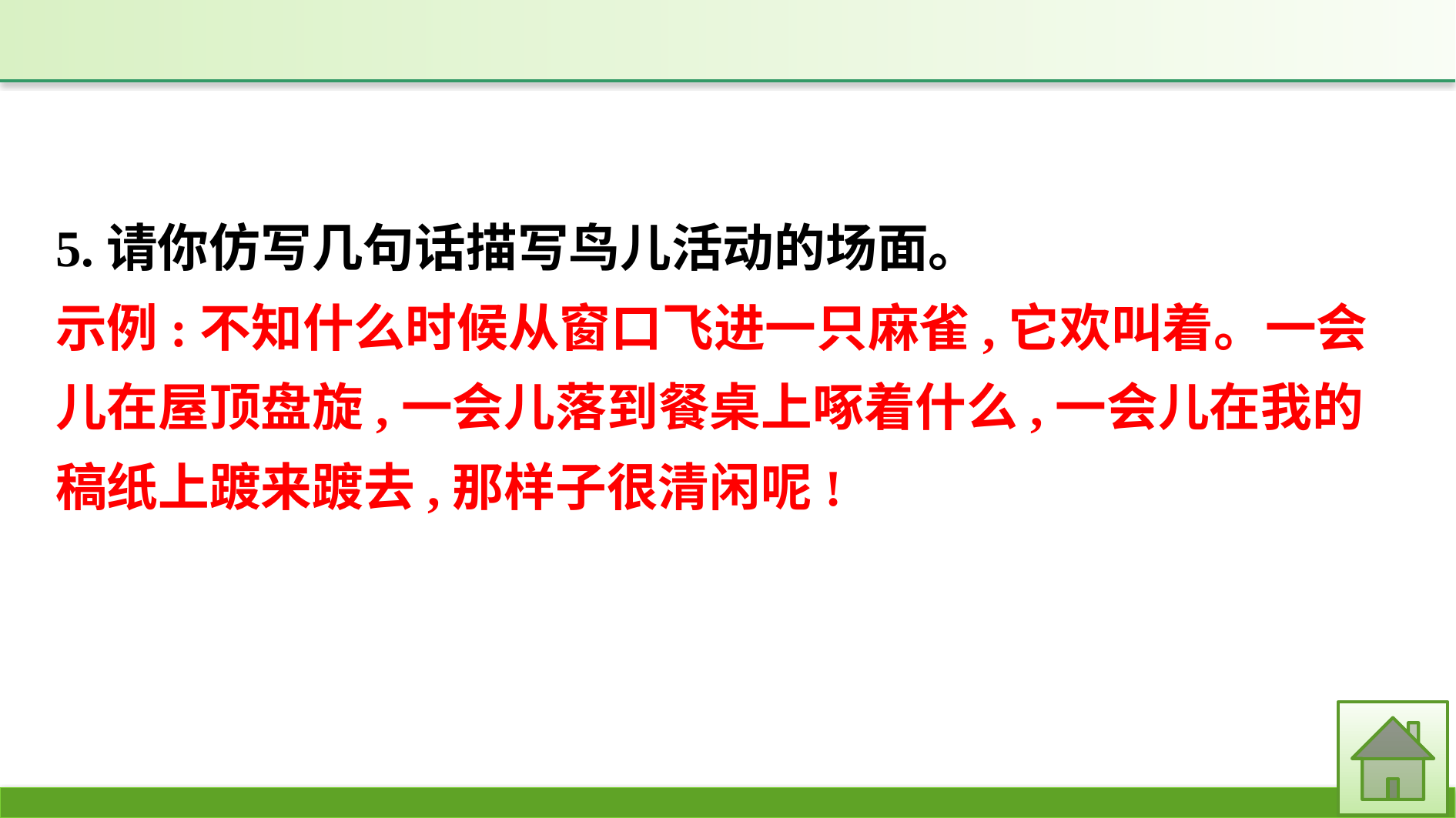

5.请你仿写几句话描写鸟儿活动的场面。
示例:不知什么时候从窗口飞进一只麻雀,它欢叫着。一会儿在屋顶盘旋,一会儿落到餐桌上啄着什么,一会儿在我的稿纸上踱来踱去,那样子很清闲呢!